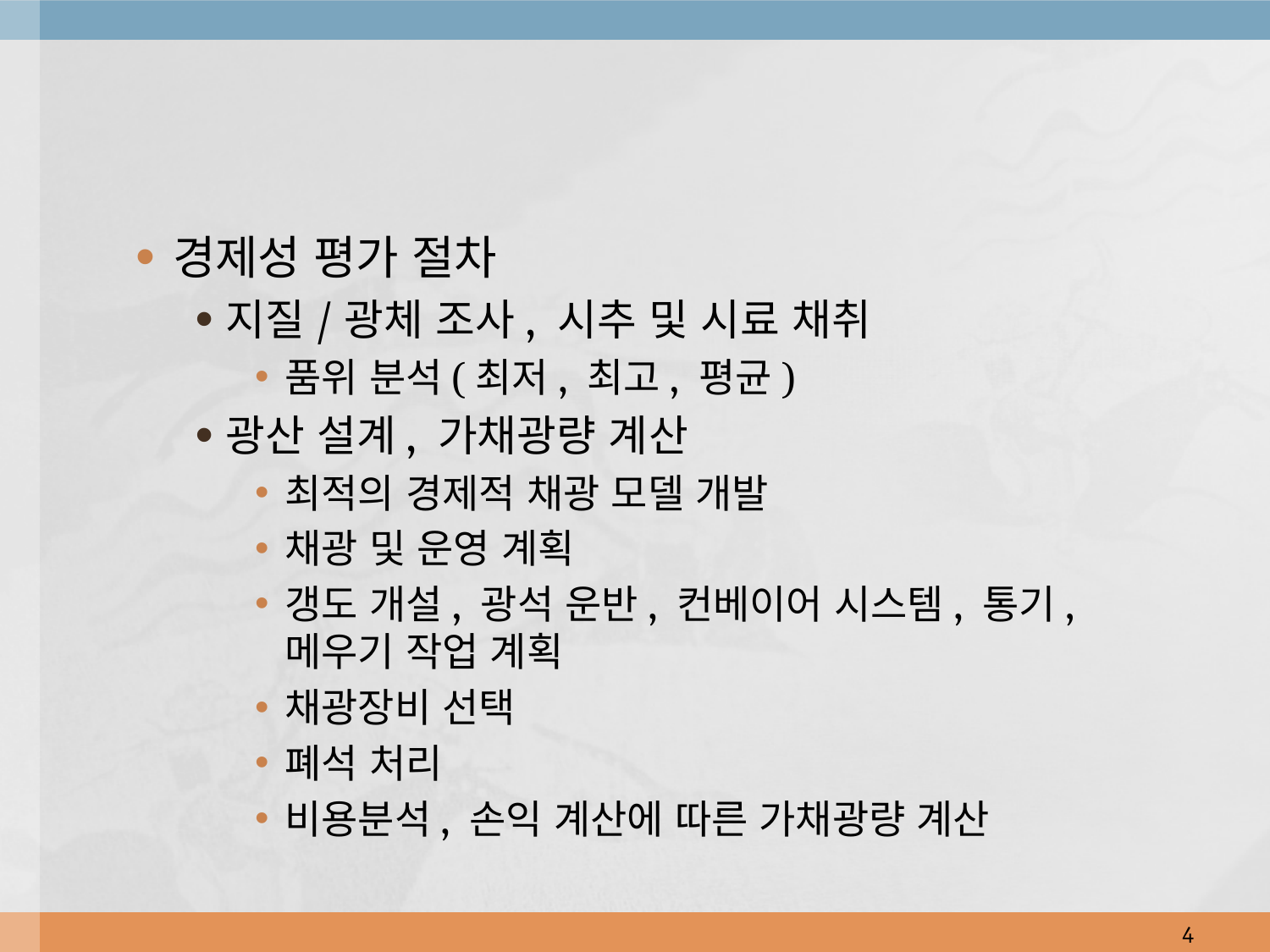

경제성 평가 절차
지질/광체 조사, 시추 및 시료 채취
품위 분석(최저, 최고, 평균)
광산 설계, 가채광량 계산
최적의 경제적 채광 모델 개발
채광 및 운영 계획
갱도 개설, 광석 운반, 컨베이어 시스템, 통기, 메우기 작업 계획
채광장비 선택
폐석 처리
비용분석, 손익 계산에 따른 가채광량 계산

4